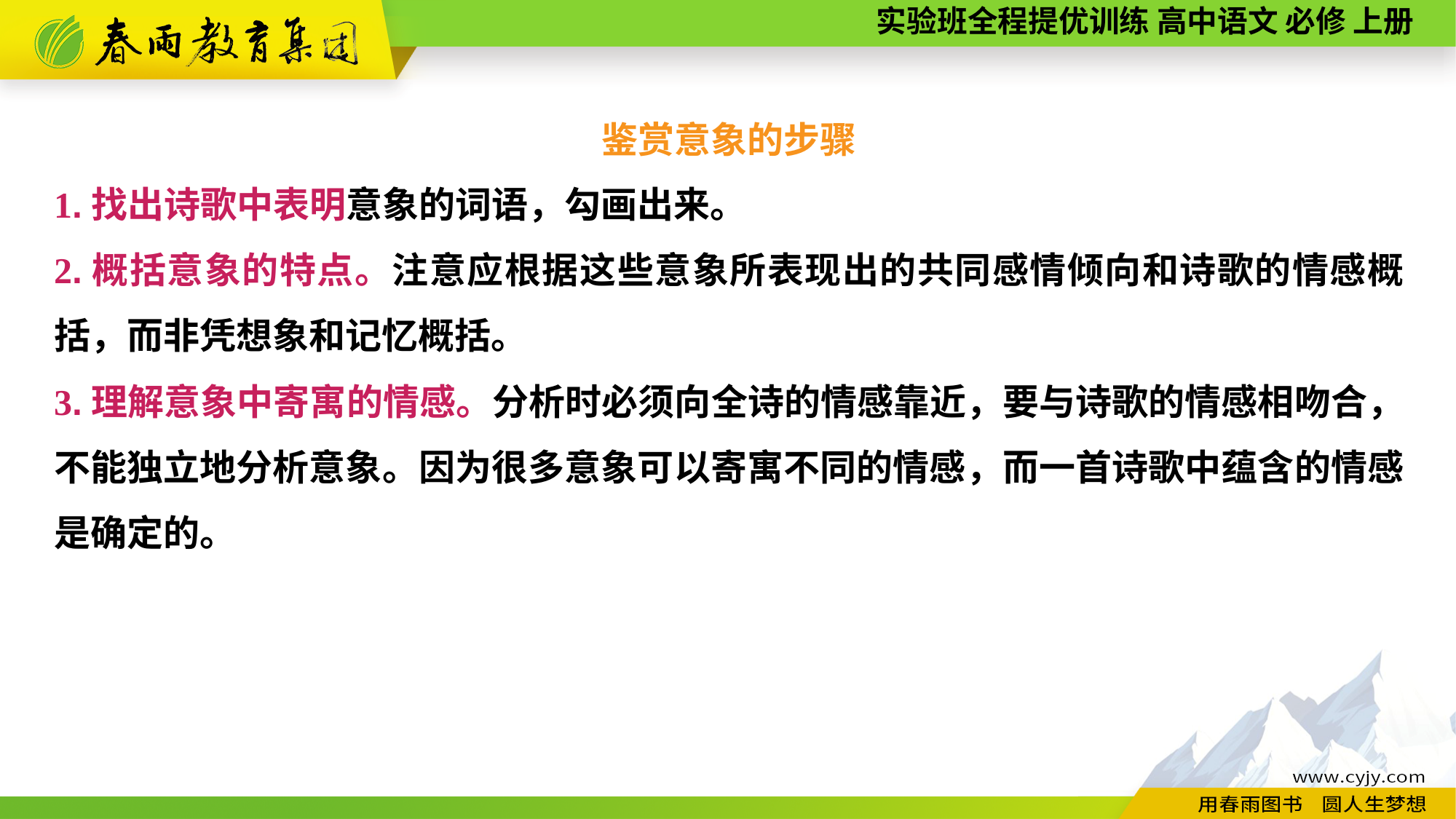

鉴赏意象的步骤
1.找出诗歌中表明意象的词语，勾画出来。
2.概括意象的特点。注意应根据这些意象所表现出的共同感情倾向和诗歌的情感概括，而非凭想象和记忆概括。
3.理解意象中寄寓的情感。分析时必须向全诗的情感靠近，要与诗歌的情感相吻合，不能独立地分析意象。因为很多意象可以寄寓不同的情感，而一首诗歌中蕴含的情感是确定的。